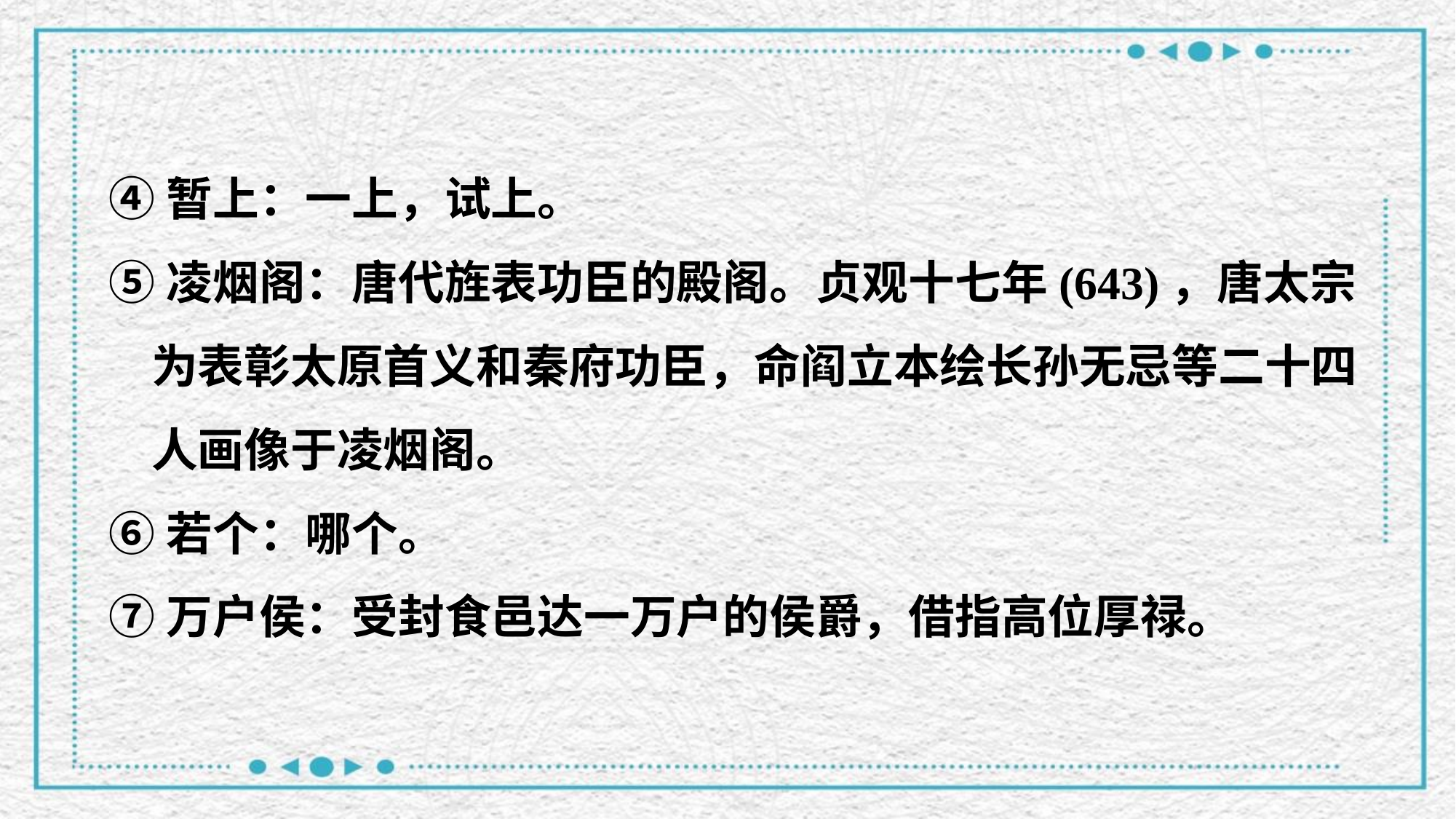

④暂上：一上，试上。
⑤凌烟阁：唐代旌表功臣的殿阁。贞观十七年(643)，唐太宗为表彰太原首义和秦府功臣，命阎立本绘长孙无忌等二十四人画像于凌烟阁。
⑥若个：哪个。
⑦万户侯：受封食邑达一万户的侯爵，借指高位厚禄。